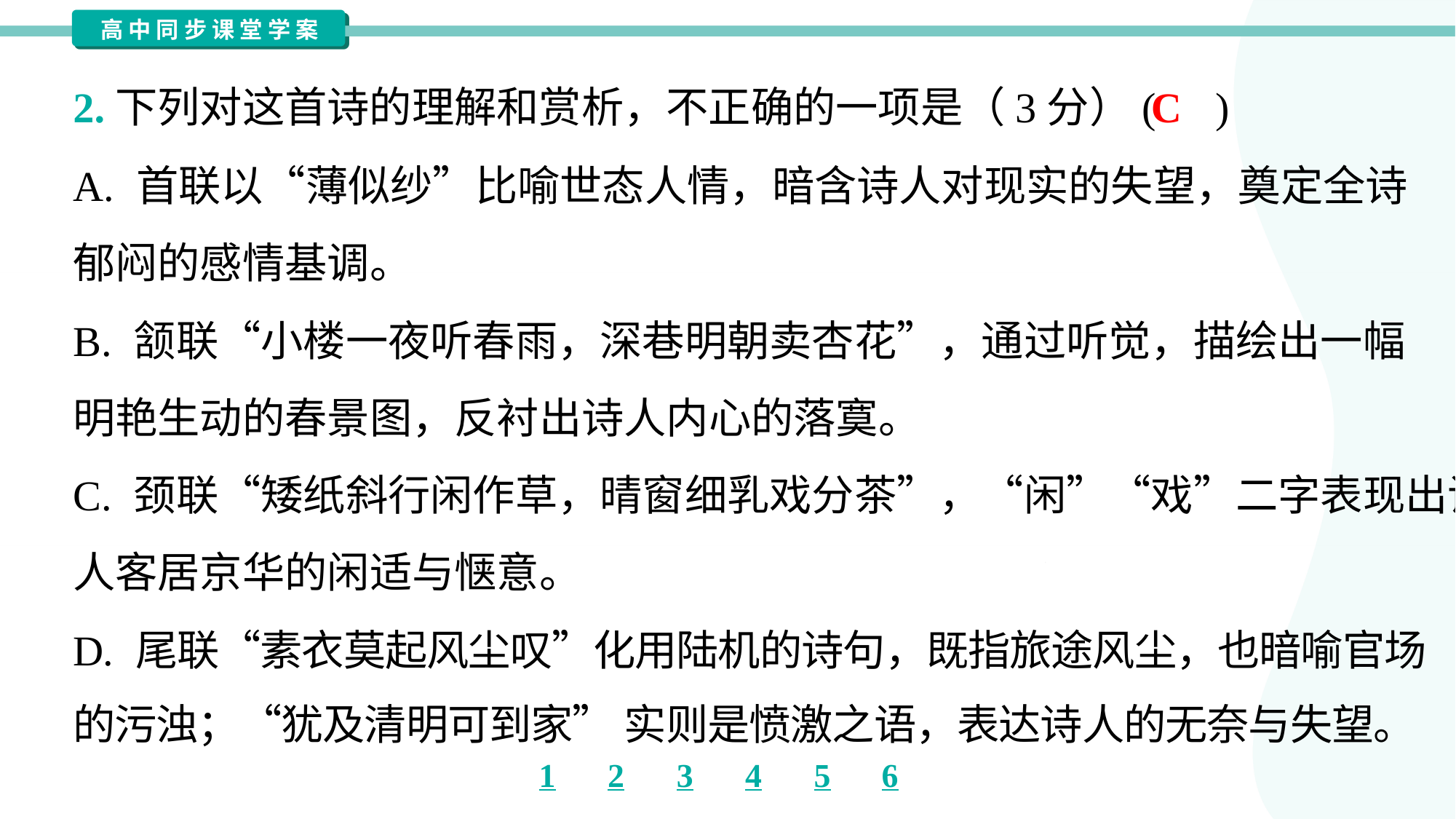

C
2.下列对这首诗的理解和赏析，不正确的一项是（3分）(     )
A. 首联以“薄似纱”比喻世态人情，暗含诗人对现实的失望，奠定全诗
郁闷的感情基调。
B. 颔联“小楼一夜听春雨，深巷明朝卖杏花”，通过听觉，描绘出一幅
明艳生动的春景图，反衬出诗人内心的落寞。
C. 颈联“矮纸斜行闲作草，晴窗细乳戏分茶”，“闲”“戏”二字表现出诗
人客居京华的闲适与惬意。
D. 尾联“素衣莫起风尘叹”化用陆机的诗句，既指旅途风尘，也暗喻官场
的污浊；“犹及清明可到家” 实则是愤激之语，表达诗人的无奈与失望。